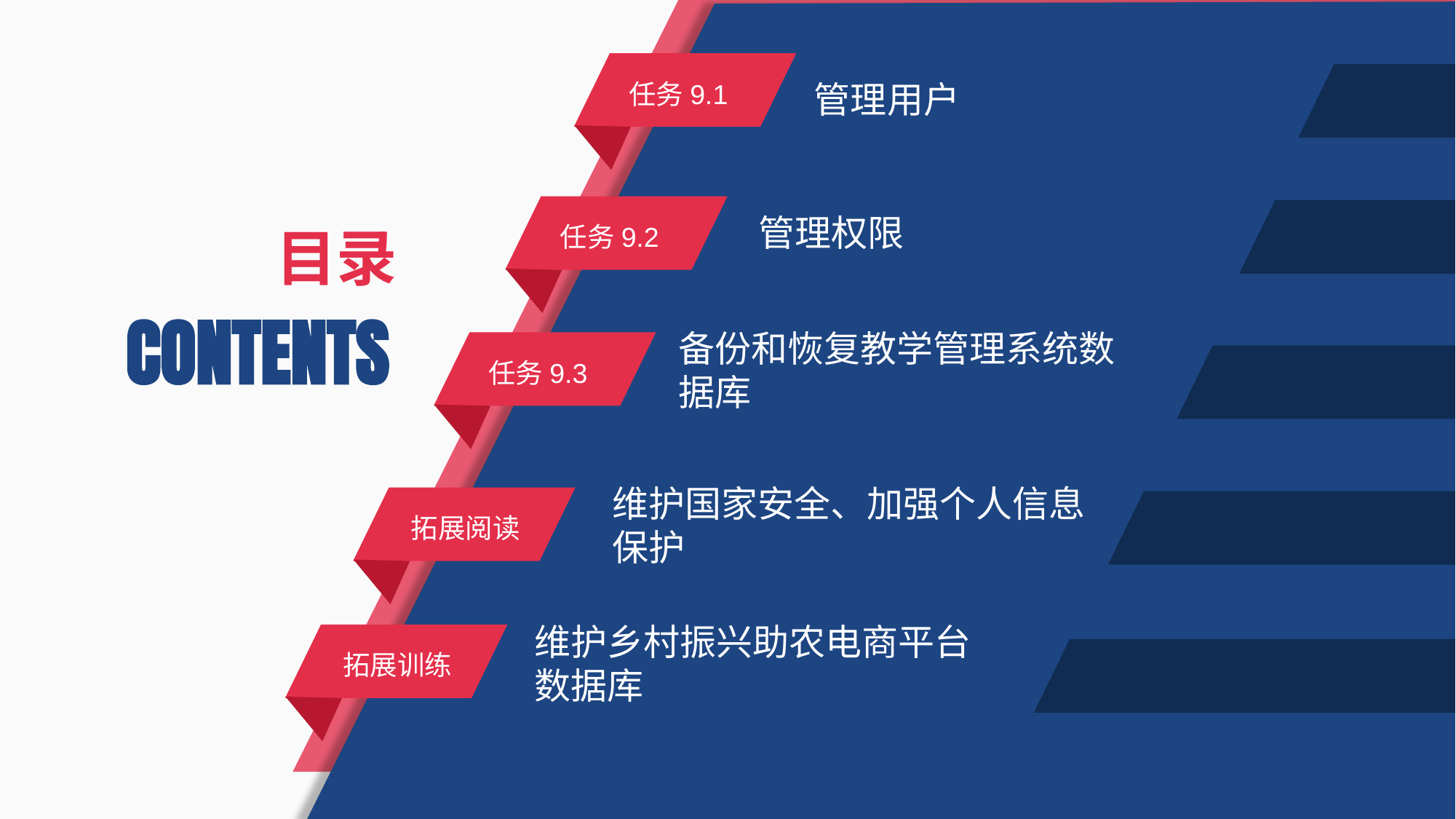

任务9.1

管理用户

任务9.2

管理权限
目录
CONTENTS
备份和恢复教学管理系统数据库

任务9.3

维护国家安全、加强个人信息保护

拓展阅读

维护乡村振兴助农电商平台数据库

拓展训练